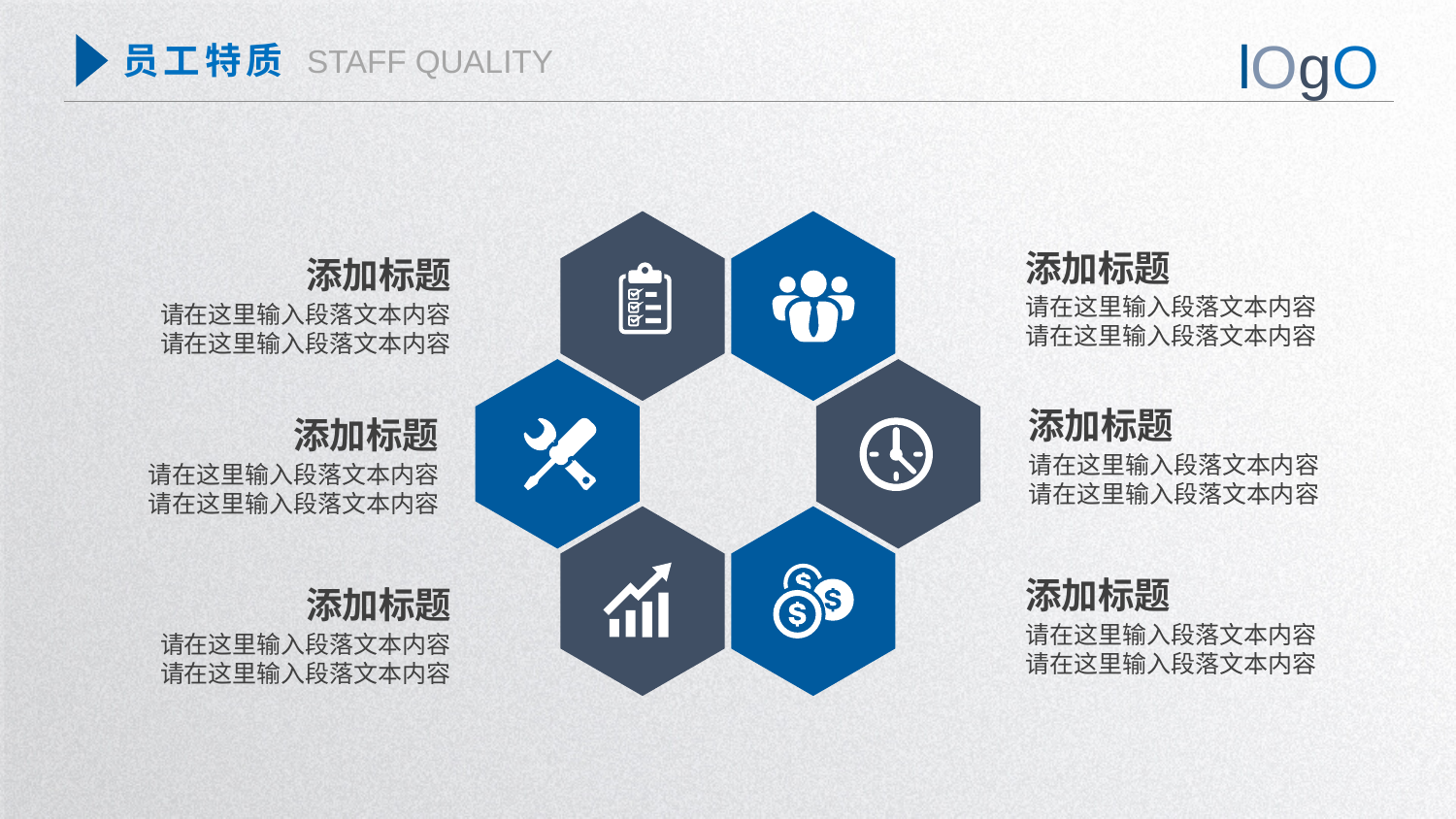

lOgO
员工特质
STAFF QUALITY

添加标题
添加标题

请在这里输入段落文本内容请在这里输入段落文本内容
请在这里输入段落文本内容请在这里输入段落文本内容

添加标题
添加标题

请在这里输入段落文本内容请在这里输入段落文本内容
请在这里输入段落文本内容请在这里输入段落文本内容

添加标题
添加标题
请在这里输入段落文本内容请在这里输入段落文本内容
请在这里输入段落文本内容请在这里输入段落文本内容